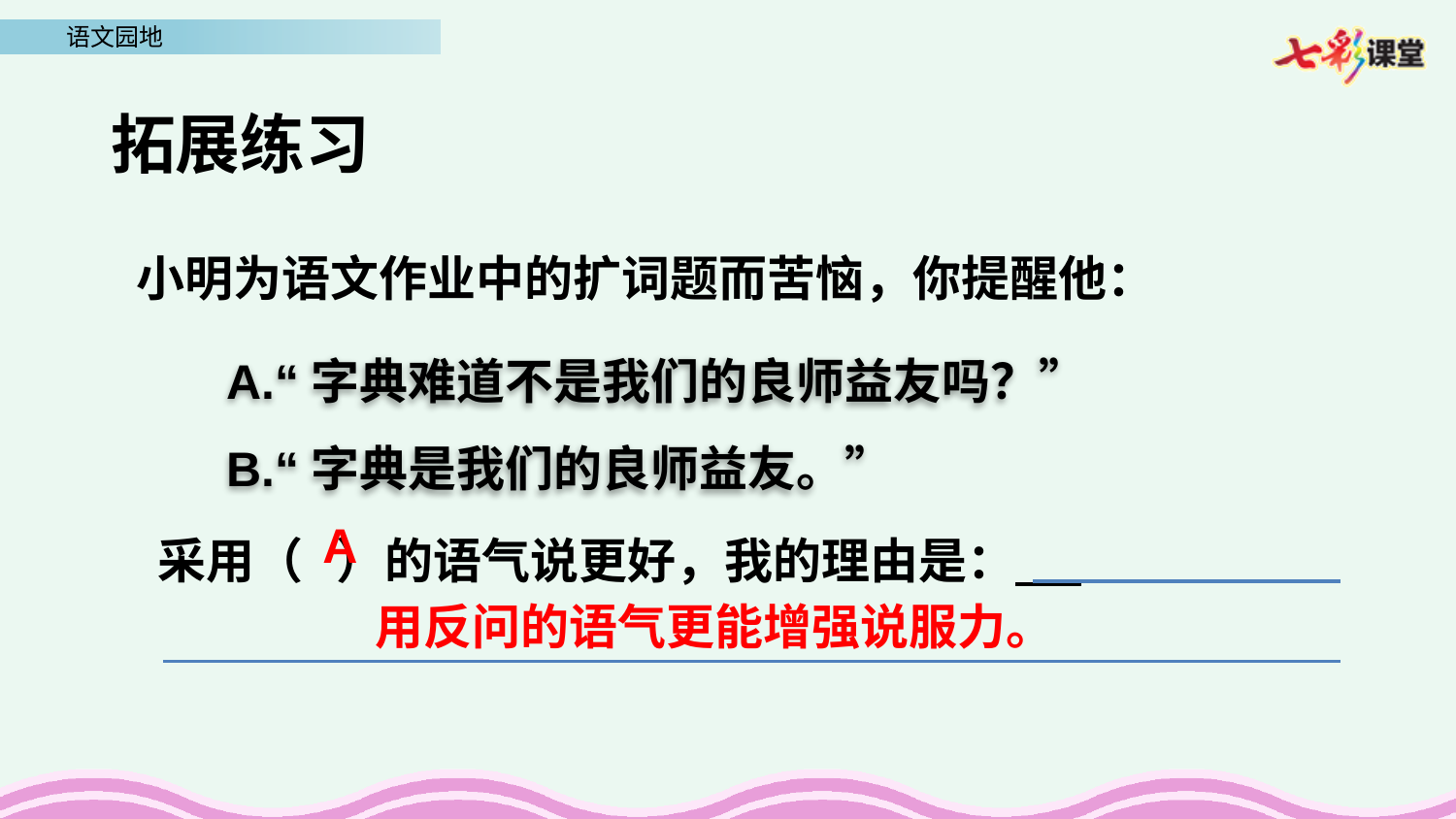

拓展练习
   小明为语文作业中的扩词题而苦恼，你提醒他：
A.“字典难道不是我们的良师益友吗？”
B.“字典是我们的良师益友。”
采用（   ）的语气说更好，我的理由是：
A
用反问的语气更能增强说服力。